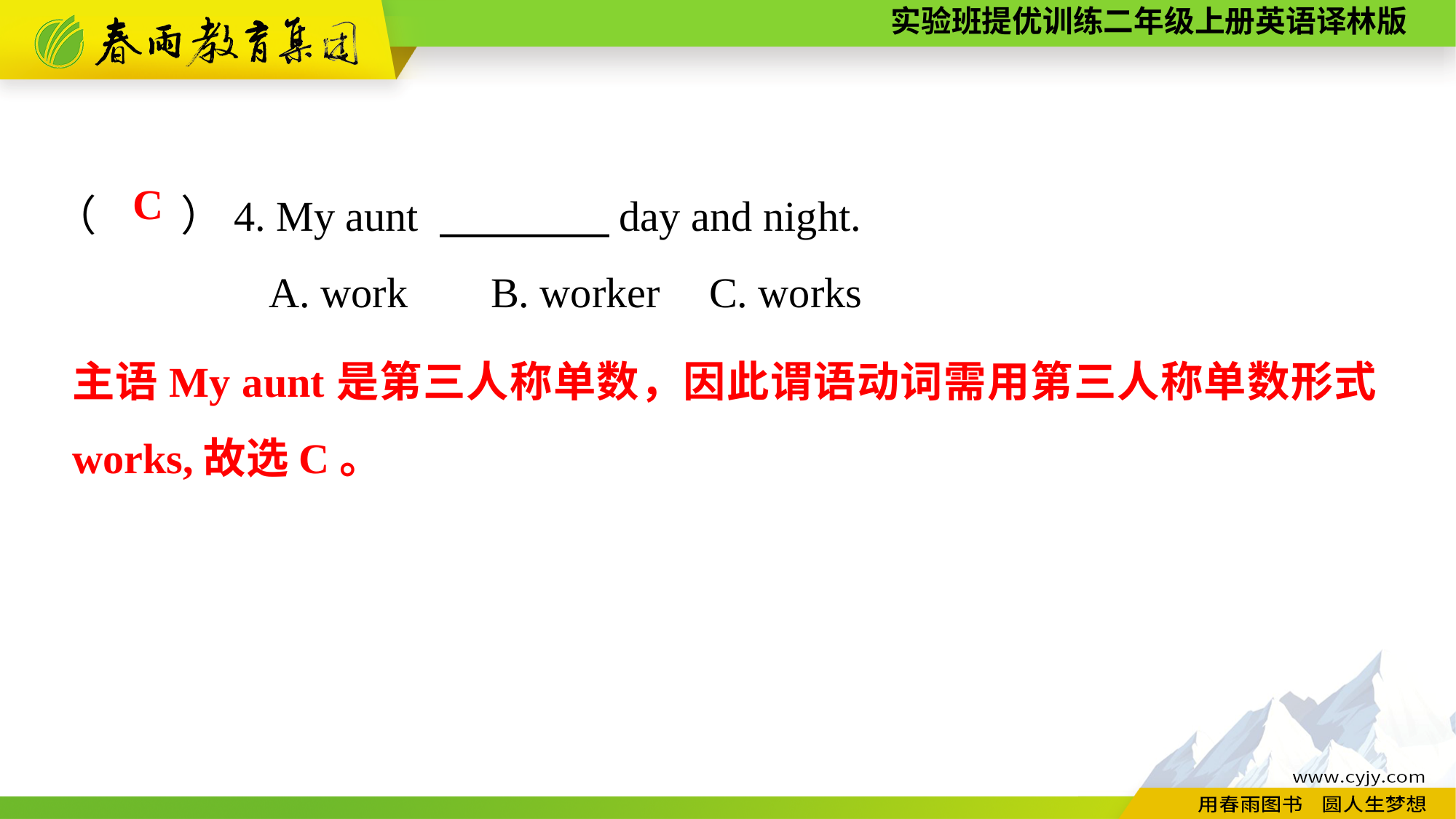

（　　）4. My aunt 　　　　day and night.
A. work	B. worker	C. works
C
主语My aunt是第三人称单数，因此谓语动词需用第三人称单数形式works,故选C。